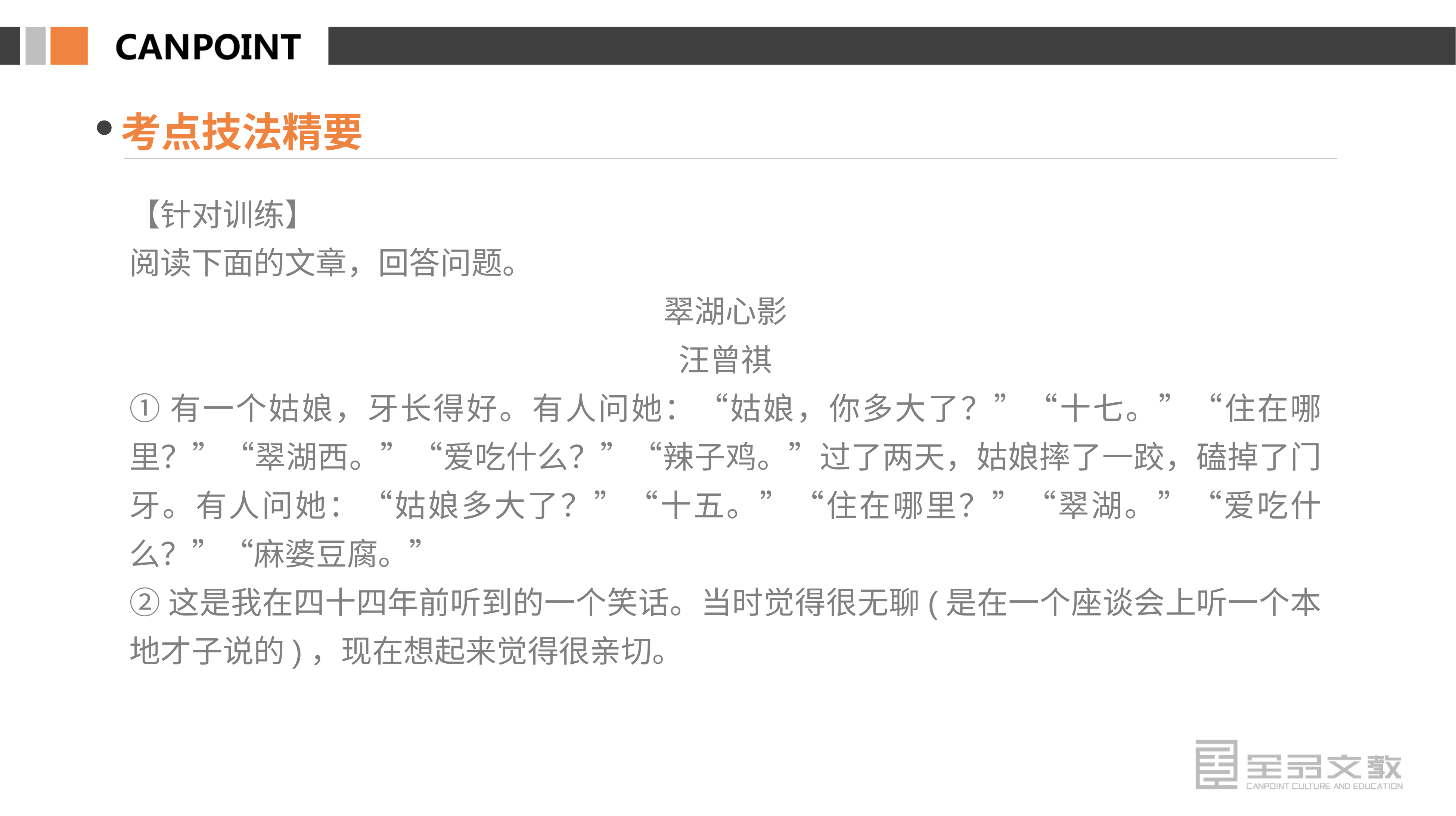

考点技法精要

【针对训练】
阅读下面的文章，回答问题。
翠湖心影
汪曾祺
①有一个姑娘，牙长得好。有人问她：“姑娘，你多大了？”“十七。”“住在哪里？”“翠湖西。”“爱吃什么？”“辣子鸡。”过了两天，姑娘摔了一跤，磕掉了门牙。有人问她：“姑娘多大了？”“十五。”“住在哪里？”“翠湖。”“爱吃什么？”“麻婆豆腐。”
②这是我在四十四年前听到的一个笑话。当时觉得很无聊(是在一个座谈会上听一个本地才子说的)，现在想起来觉得很亲切。